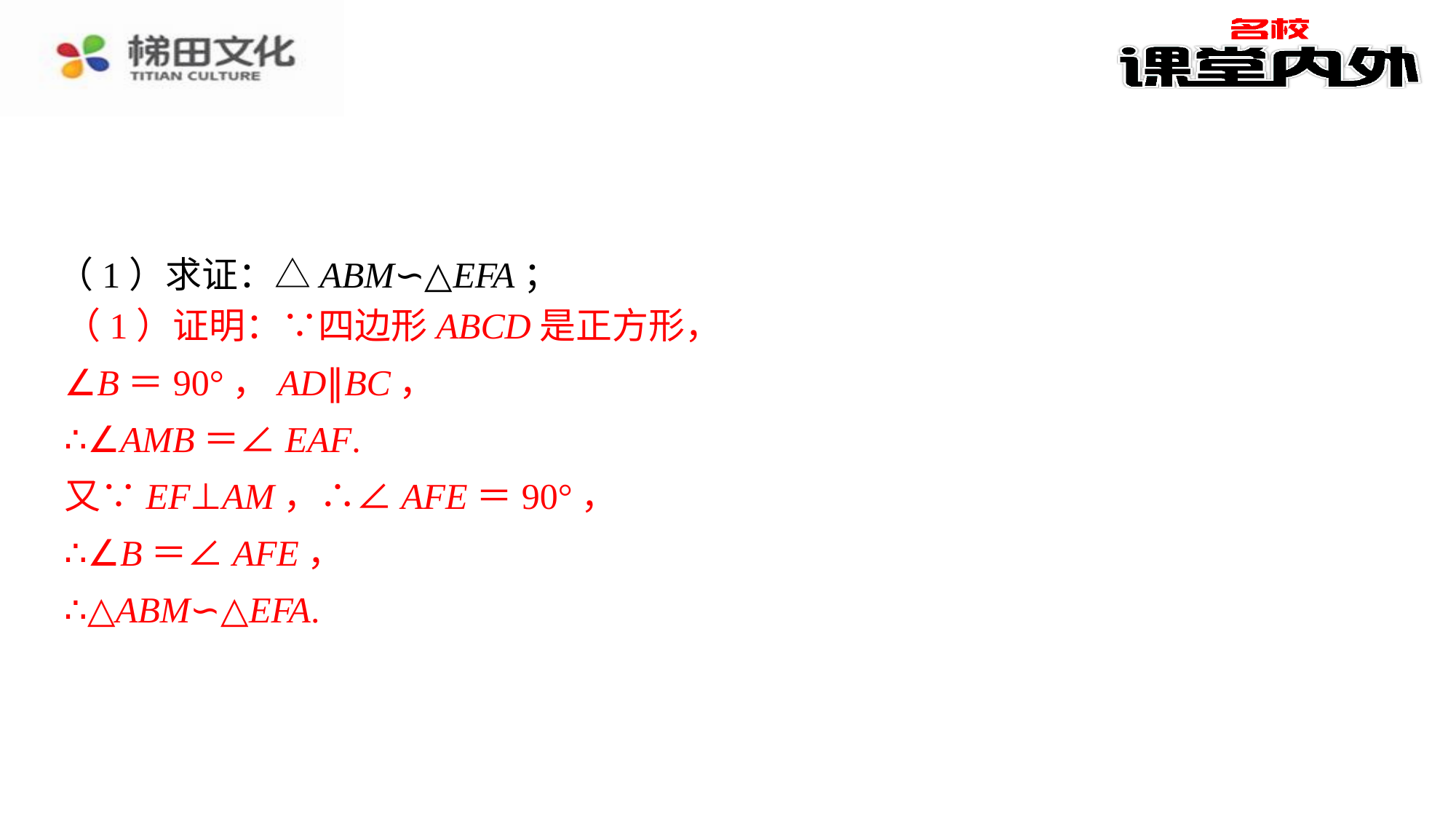

（1）求证：△ABM∽△EFA；
（1）证明：∵四边形ABCD是正方形，
∠B＝90°，AD∥BC，
∴∠AMB＝∠EAF.
又∵EF⊥AM，∴∠AFE＝90°，
∴∠B＝∠AFE，
∴△ABM∽△EFA.